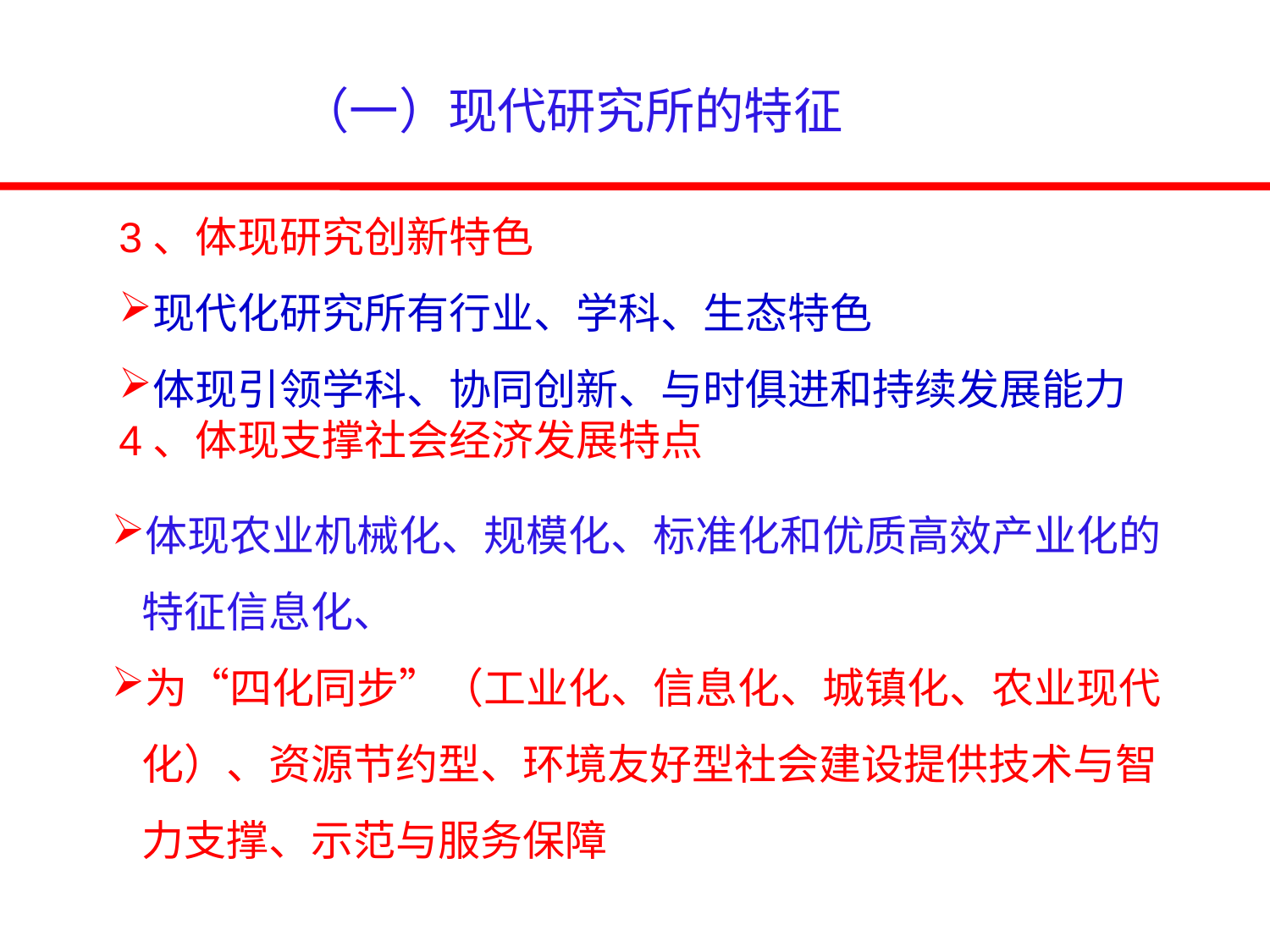

（一）现代研究所的特征
3、体现研究创新特色
现代化研究所有行业、学科、生态特色
体现引领学科、协同创新、与时俱进和持续发展能力
4、体现支撑社会经济发展特点

体现农业机械化、规模化、标准化和优质高效产业化的特征信息化、
为“四化同步”（工业化、信息化、城镇化、农业现代化）、资源节约型、环境友好型社会建设提供技术与智力支撑、示范与服务保障